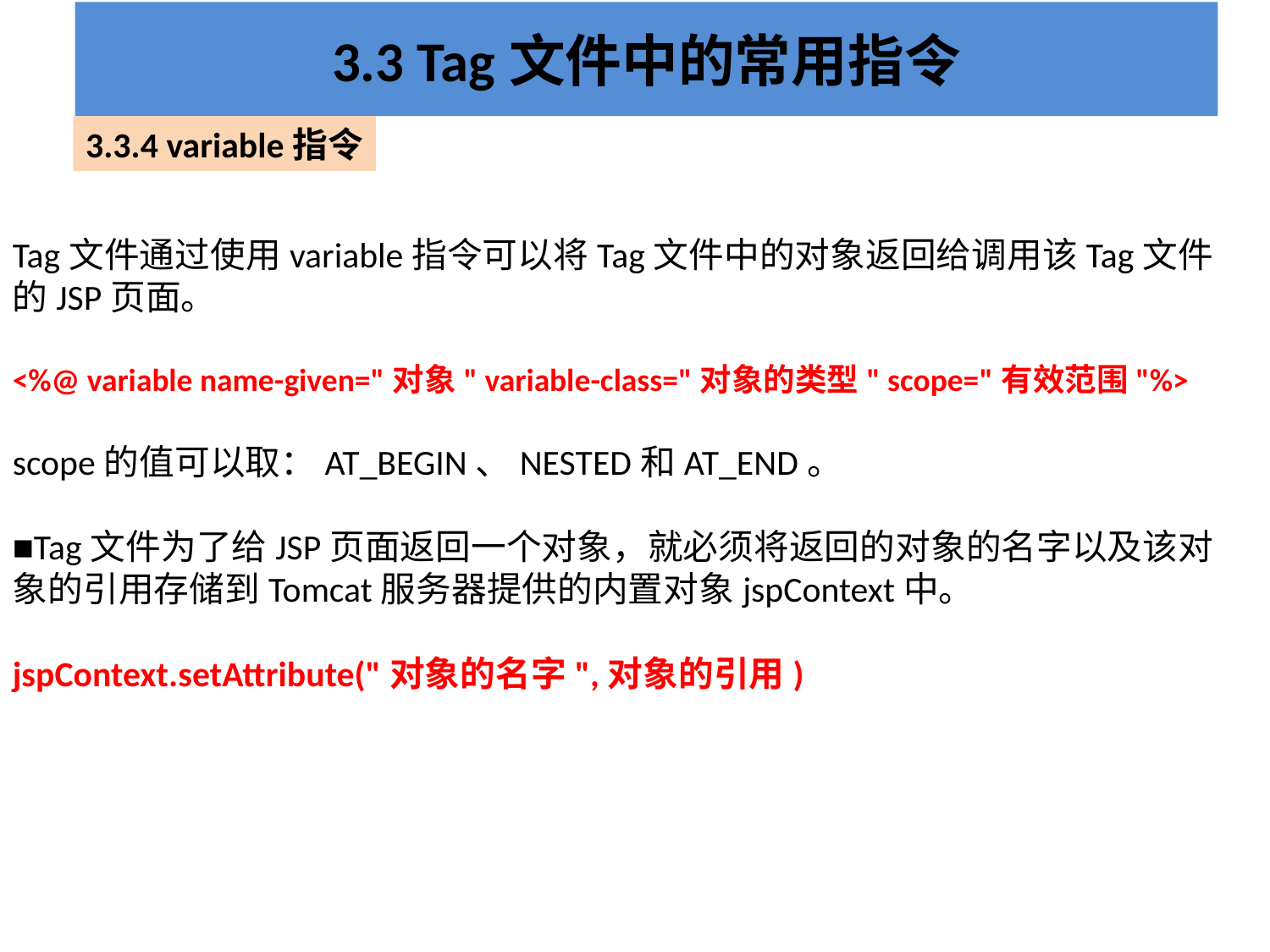

# 3.3 Tag文件中的常用指令
3.3.4 variable指令
Tag文件通过使用variable指令可以将Tag文件中的对象返回给调用该Tag文件的JSP页面。

<%@ variable name-given="对象" variable-class="对象的类型" scope="有效范围"%>

scope的值可以取：AT_BEGIN、NESTED和AT_END。

■Tag文件为了给JSP页面返回一个对象，就必须将返回的对象的名字以及该对象的引用存储到Tomcat服务器提供的内置对象jspContext中。

jspContext.setAttribute("对象的名字",对象的引用)